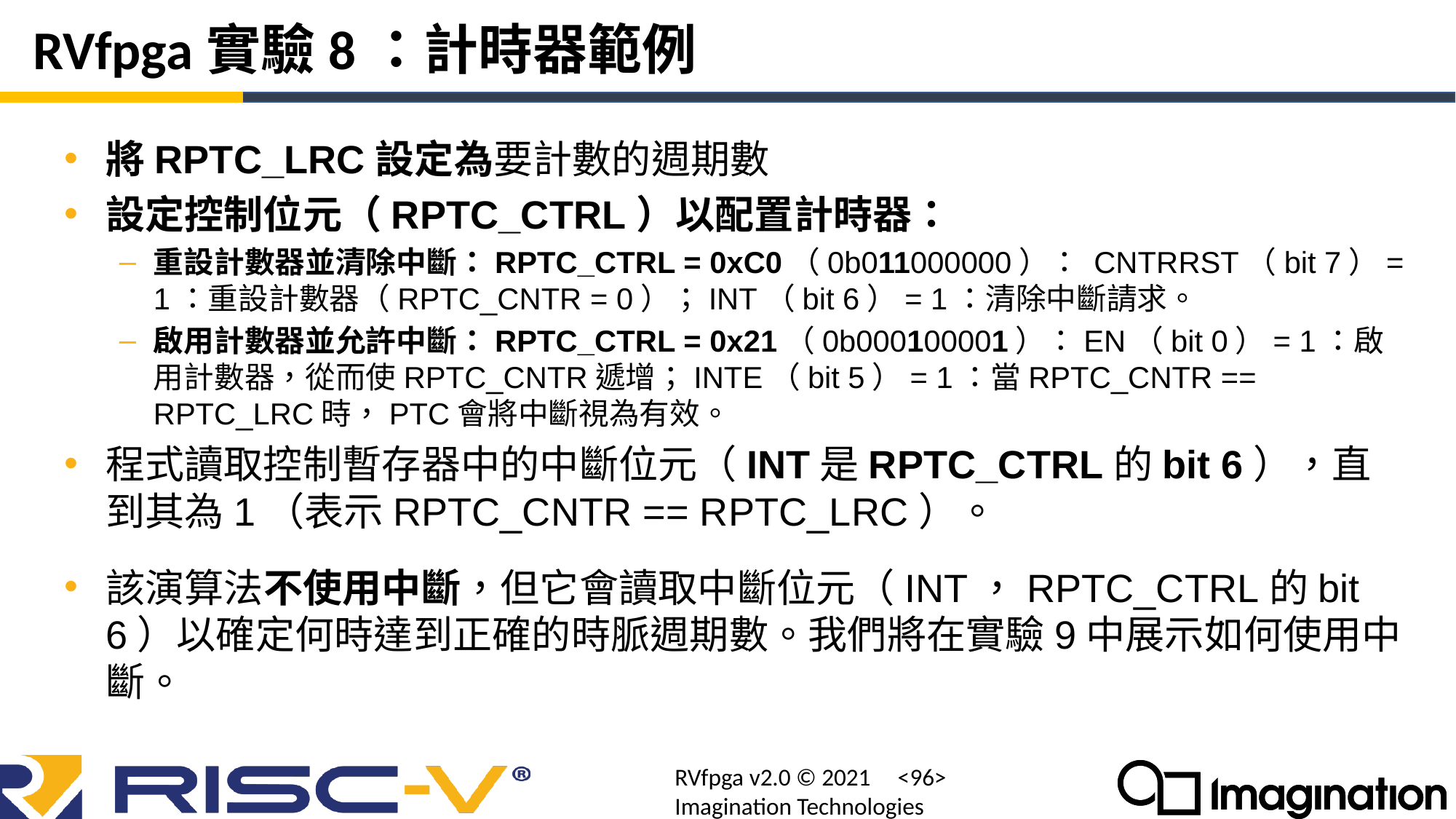

# RVfpga實驗8：計時器範例
將RPTC_LRC設定為要計數的週期數
設定控制位元（RPTC_CTRL）以配置計時器：
重設計數器並清除中斷：RPTC_CTRL = 0xC0（0b011000000）： CNTRRST（bit 7）= 1：重設計數器（RPTC_CNTR = 0）；INT（bit 6）= 1：清除中斷請求。
啟用計數器並允許中斷：RPTC_CTRL = 0x21（0b000100001）：EN（bit 0）= 1：啟用計數器，從而使RPTC_CNTR遞增；INTE（bit 5）= 1：當RPTC_CNTR == RPTC_LRC時，PTC會將中斷視為有效。
程式讀取控制暫存器中的中斷位元（INT是RPTC_CTRL的bit 6），直到其為1（表示RPTC_CNTR == RPTC_LRC）。

該演算法不使用中斷，但它會讀取中斷位元（INT，RPTC_CTRL的bit 6）以確定何時達到正確的時脈週期數。我們將在實驗9中展示如何使用中斷。